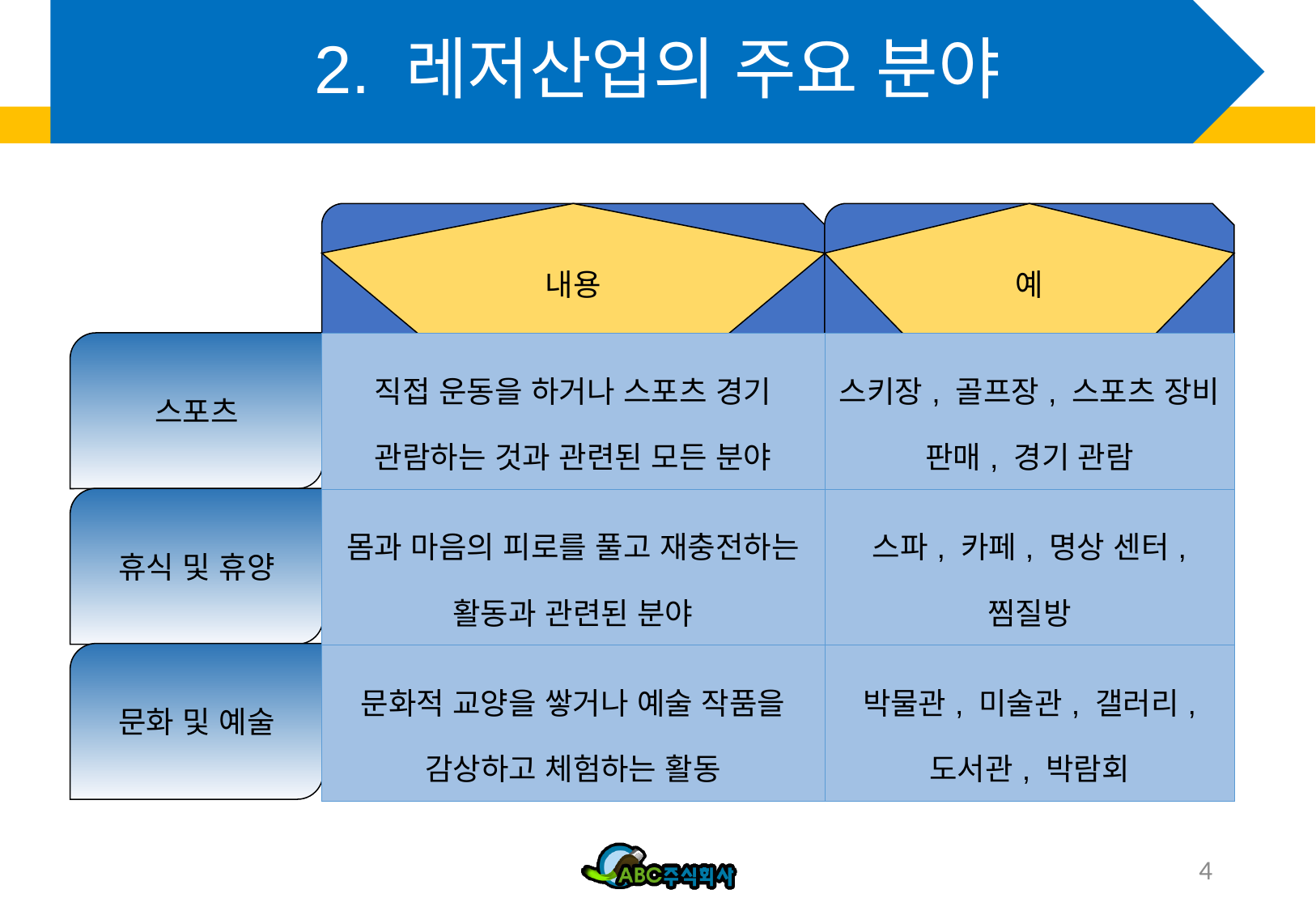

# 2. 레저산업의 주요 분야

내용

예
스포츠
| 직접 운동을 하거나 스포츠 경기 관람하는 것과 관련된 모든 분야 | 스키장, 골프장, 스포츠 장비 판매, 경기 관람 |
| --- | --- |
| 몸과 마음의 피로를 풀고 재충전하는 활동과 관련된 분야 | 스파, 카페, 명상 센터, 찜질방 |
| 문화적 교양을 쌓거나 예술 작품을 감상하고 체험하는 활동 | 박물관, 미술관, 갤러리, 도서관, 박람회 |
휴식 및 휴양
문화 및 예술
4